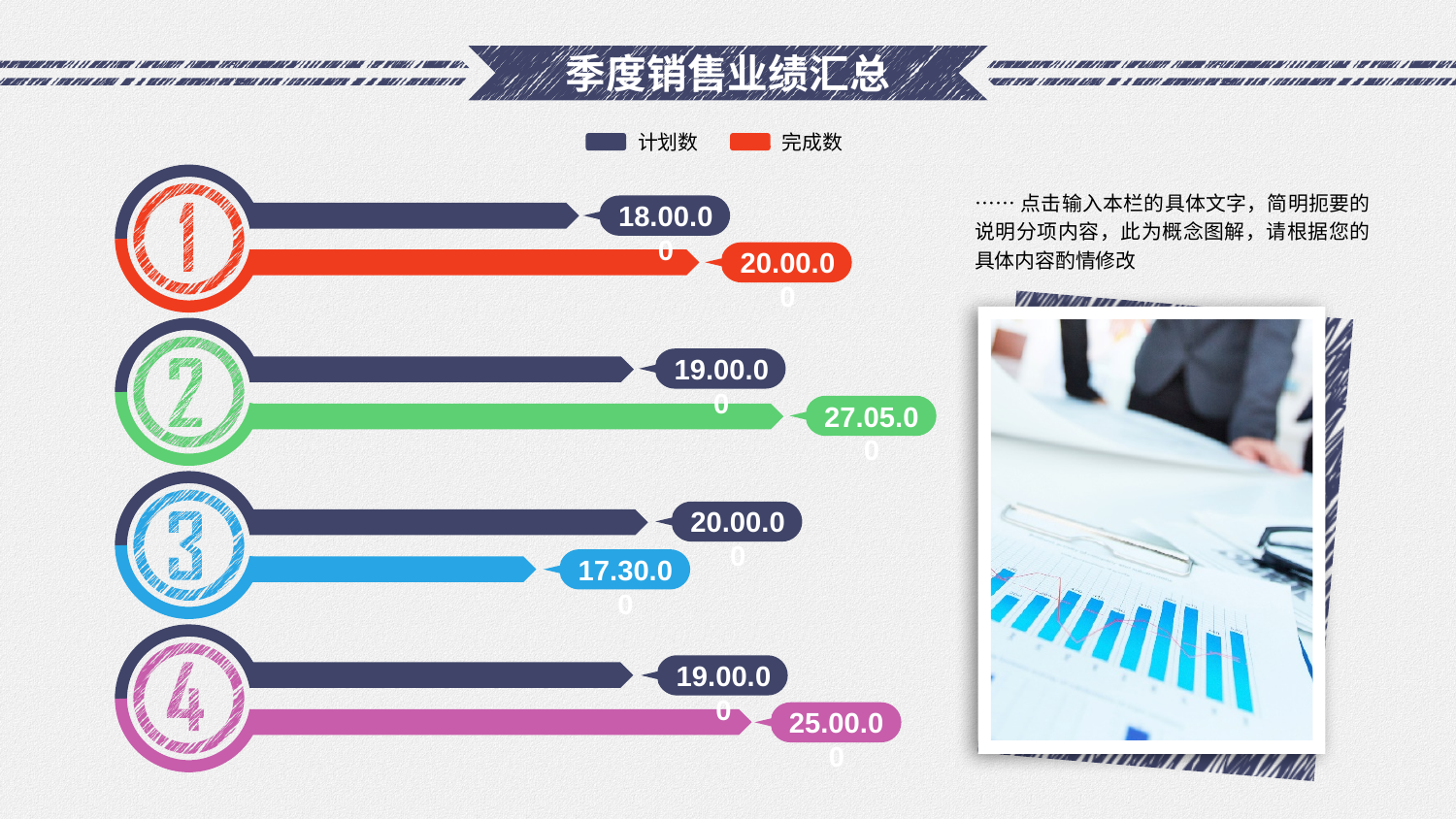

# 季度销售业绩汇总
计划数
完成数

……点击输入本栏的具体文字，简明扼要的说明分项内容，此为概念图解，请根据您的具体内容酌情修改

18.00.00

20.00.00

19.00.00

27.05.00

20.00.00

17.30.00

19.00.00

25.00.00